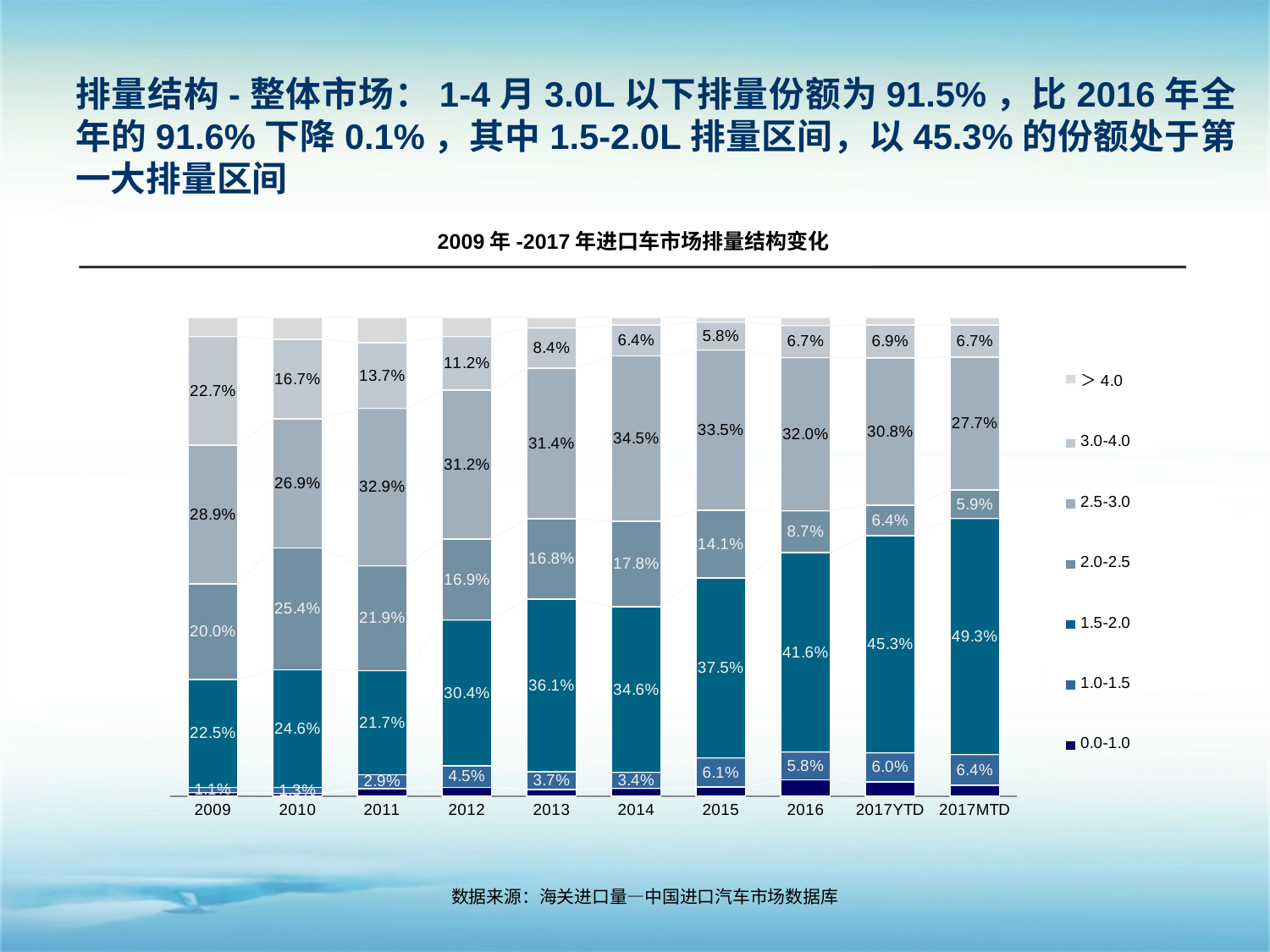

排量结构-整体市场：1-4月3.0L以下排量份额为91.5%，比2016年全年的91.6%下降0.1%，其中1.5-2.0L排量区间，以45.3%的份额处于第一大排量区间
2009年-2017年进口车市场排量结构变化

### Chart

| Category | 0.0-1.0 | 1.0-1.5 | 1.5-2.0 | 2.0-2.5 | 2.5-3.0 | 3.0-4.0 | ＞4.0 |
|---|---|---|---|---|---|---|---|
| 2009 | 0.007341341582633641 | 0.010983889759350803 | 0.22512822573085317 | 0.19976430570621267 | 0.28939241760743556 | 0.22728161450591242 | 0.040108205107602476 |
| 2010 | 0.005373413078974982 | 0.012748425845971023 | 0.24591688254496372 | 0.2542946848176873 | 0.2690937886740498 | 0.16661427224143371 | 0.045958532796920505 |
| 2011 | 0.01575901148389543 | 0.02908179803593381 | 0.21718996234554436 | 0.21904516292126852 | 0.3290055513309544 | 0.1366640639493754 | 0.0532544499330293 |
| 2012 | 0.018188278415678674 | 0.044945207016494 | 0.30449096757302674 | 0.16883719190634724 | 0.31156262856715455 | 0.11167109249354816 | 0.040304634027751945 |
| 2013 | 0.013490235897807857 | 0.03705152347969349 | 0.36089575718956923 | 0.16764881869775708 | 0.31419539947037184 | 0.08412229282204454 | 0.0225959724427568 |
| 2014 | 0.015927633359740033 | 0.03370113756662505 | 0.3461146012989835 | 0.17830687230825265 | 0.34547545523214096 | 0.06425472875973072 | 0.0162195714745284 |
| 2015 | 0.018741907286130347 | 0.06087310157203158 | 0.37545424373735037 | 0.14147068859938228 | 0.33483571498688863 | 0.05837972766410972 | 0.010244616154108634 |
| 2016 | 0.03430740052699898 | 0.05792325091525272 | 0.4161853979308692 | 0.08729586562303275 | 0.3198429107754975 | 0.06728564433009723 | 0.01715952989825346 |
| 2017YTD | 0.029993888124111072 | 0.06048472316629443 | 0.45338409427140225 | 0.06370059804991188 | 0.3077329510078888 | 0.06862722697907682 | 0.01607651840131605 |
| 2017MTD | 0.022657610972678616 | 0.0642351540276522 | 0.4928884870669706 | 0.05948311980418542 | 0.27748131160554856 | 0.06716796401243702 | 0.01608635251052945 |
数据来源：海关进口量—中国进口汽车市场数据库